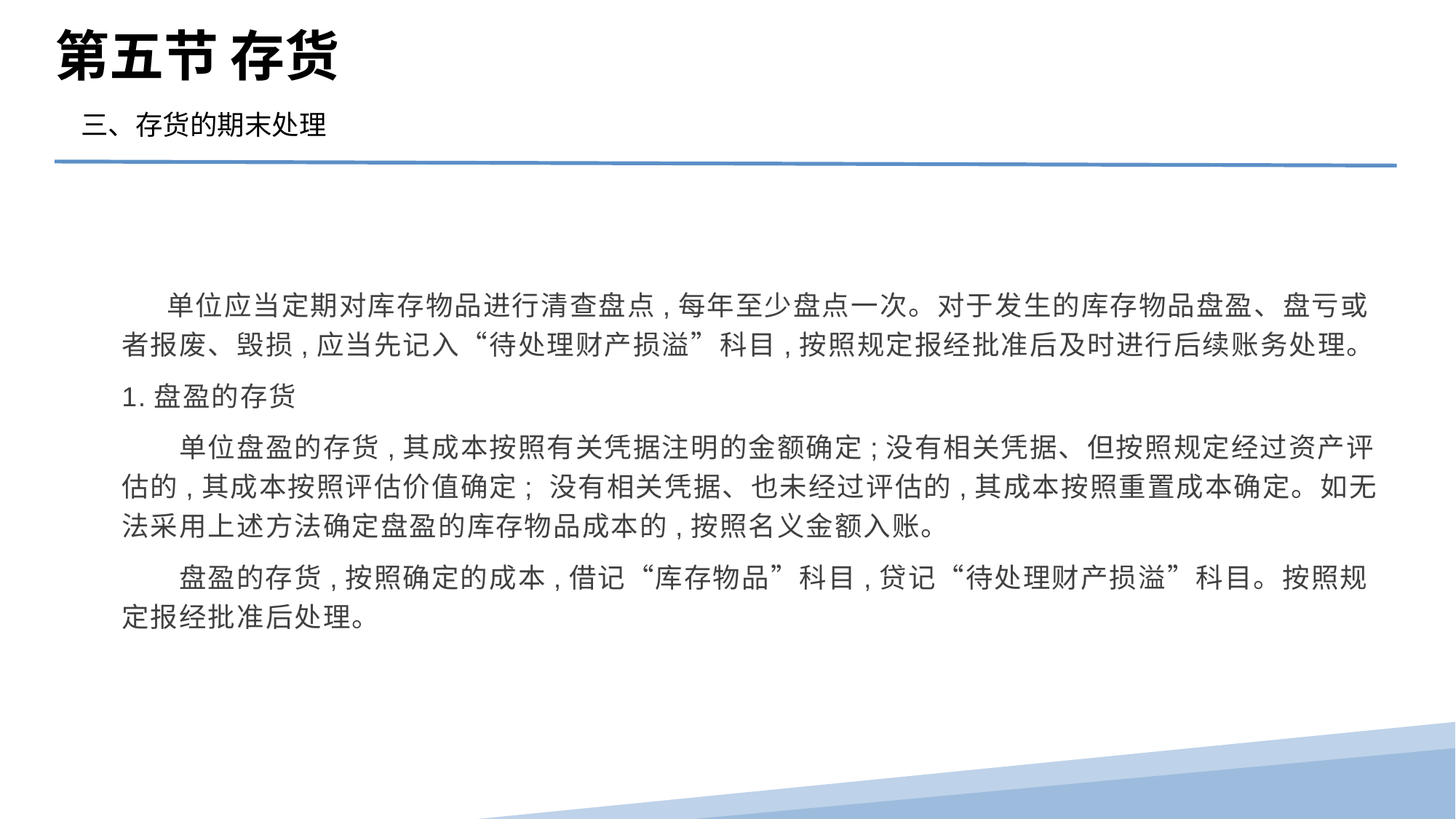

第五节 存货
三、存货的期末处理
     单位应当定期对库存物品进行清查盘点,每年至少盘点一次。对于发生的库存物品盘盈、盘亏或者报废、毁损,应当先记入“待处理财产损溢”科目,按照规定报经批准后及时进行后续账务处理。
1.盘盈的存货
　　单位盘盈的存货,其成本按照有关凭据注明的金额确定;没有相关凭据、但按照规定经过资产评估的,其成本按照评估价值确定; 没有相关凭据、也未经过评估的,其成本按照重置成本确定。如无法采用上述方法确定盘盈的库存物品成本的,按照名义金额入账。
　　盘盈的存货,按照确定的成本,借记“库存物品”科目,贷记“待处理财产损溢”科目。按照规定报经批准后处理。